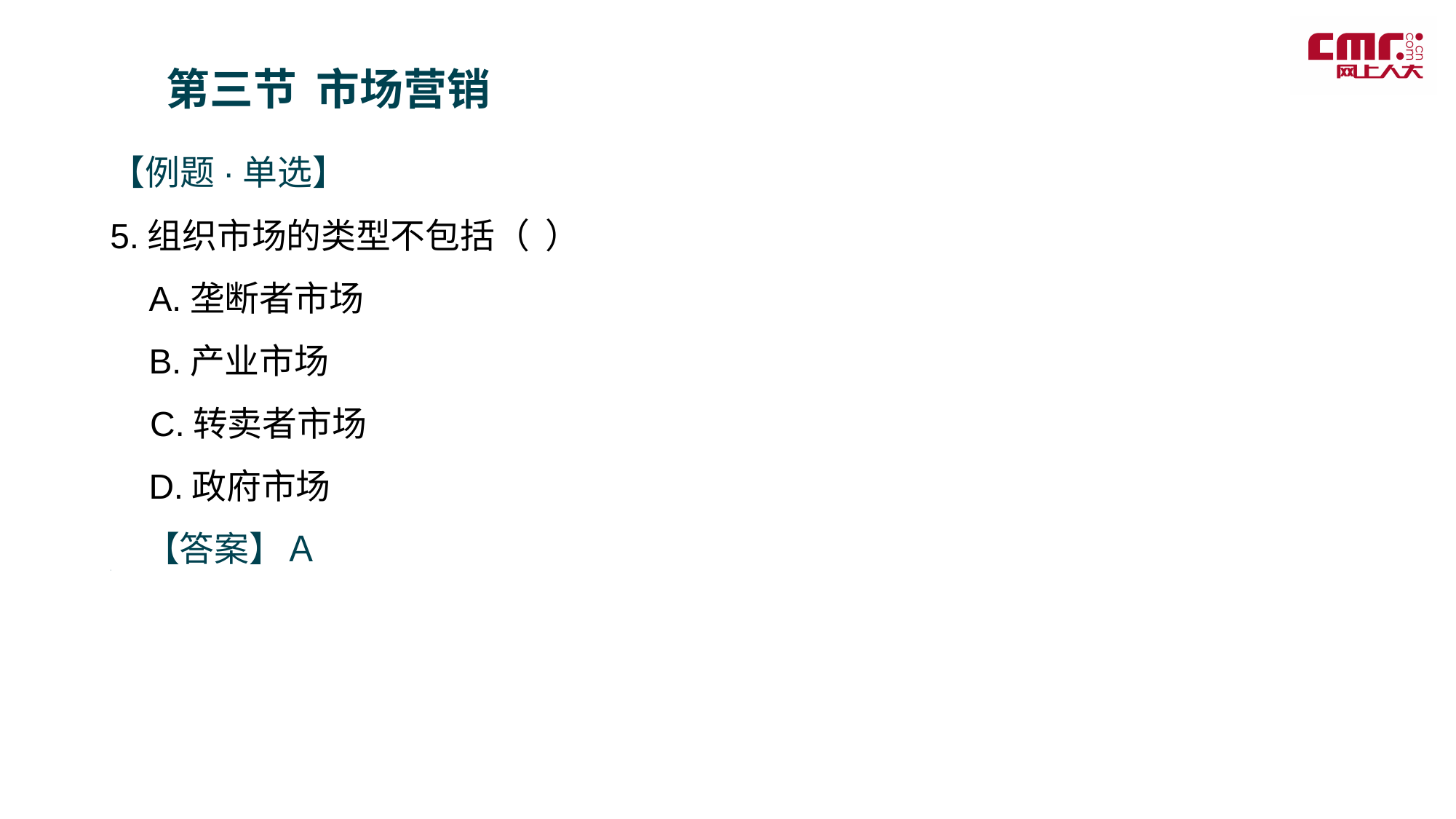

第三节  市场营销
【例题·单选】
5.组织市场的类型不包括（  ）
    A.垄断者市场
    B.产业市场
    C.转卖者市场
    D.政府市场
　【答案】Ａ
＝